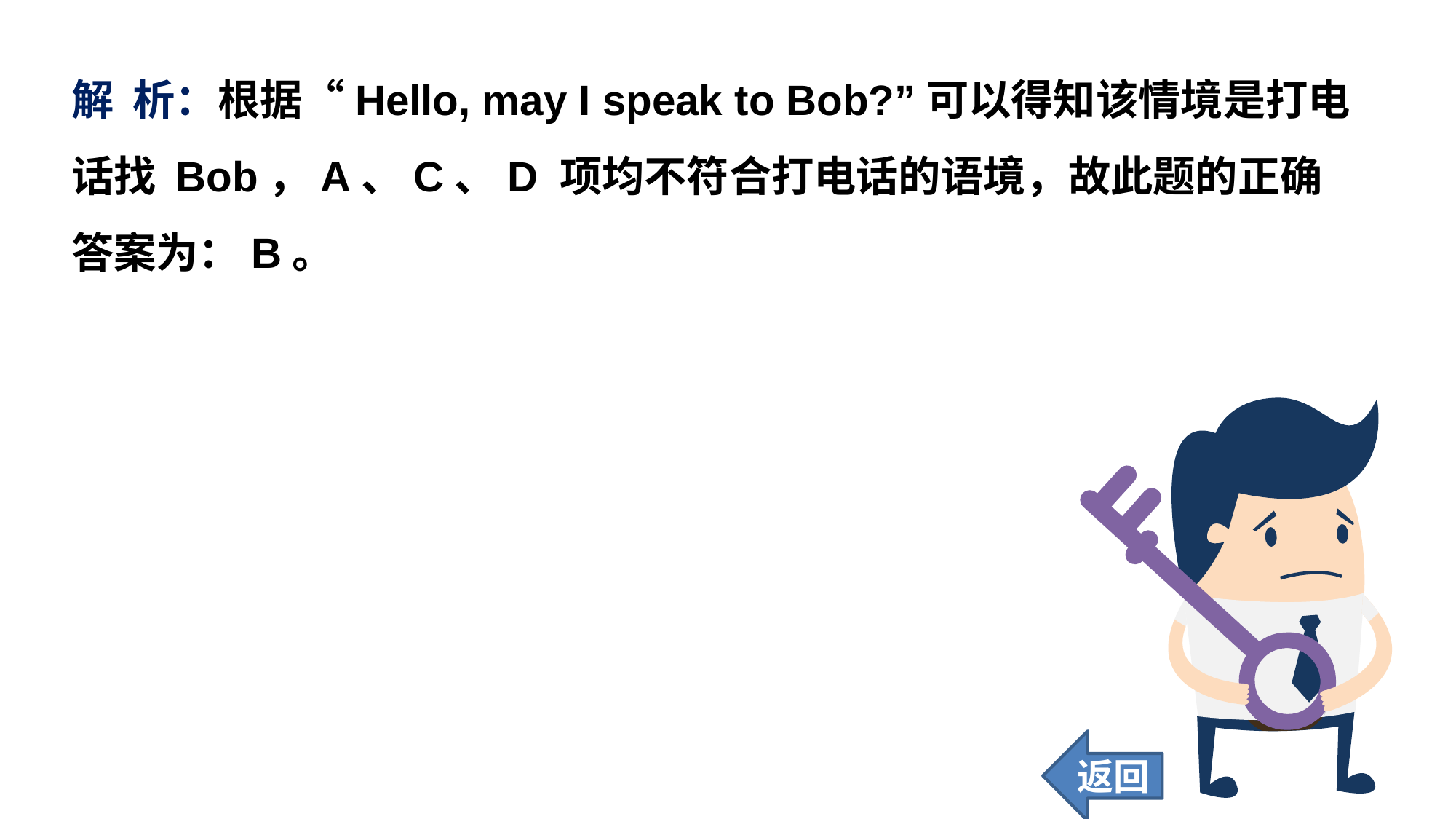

解  析：根据“Hello, may I speak to Bob?”可以得知该情境是打电话找 Bob，A、C、D 项均不符合打电话的语境，故此题的正确答案为：B。

返回
99